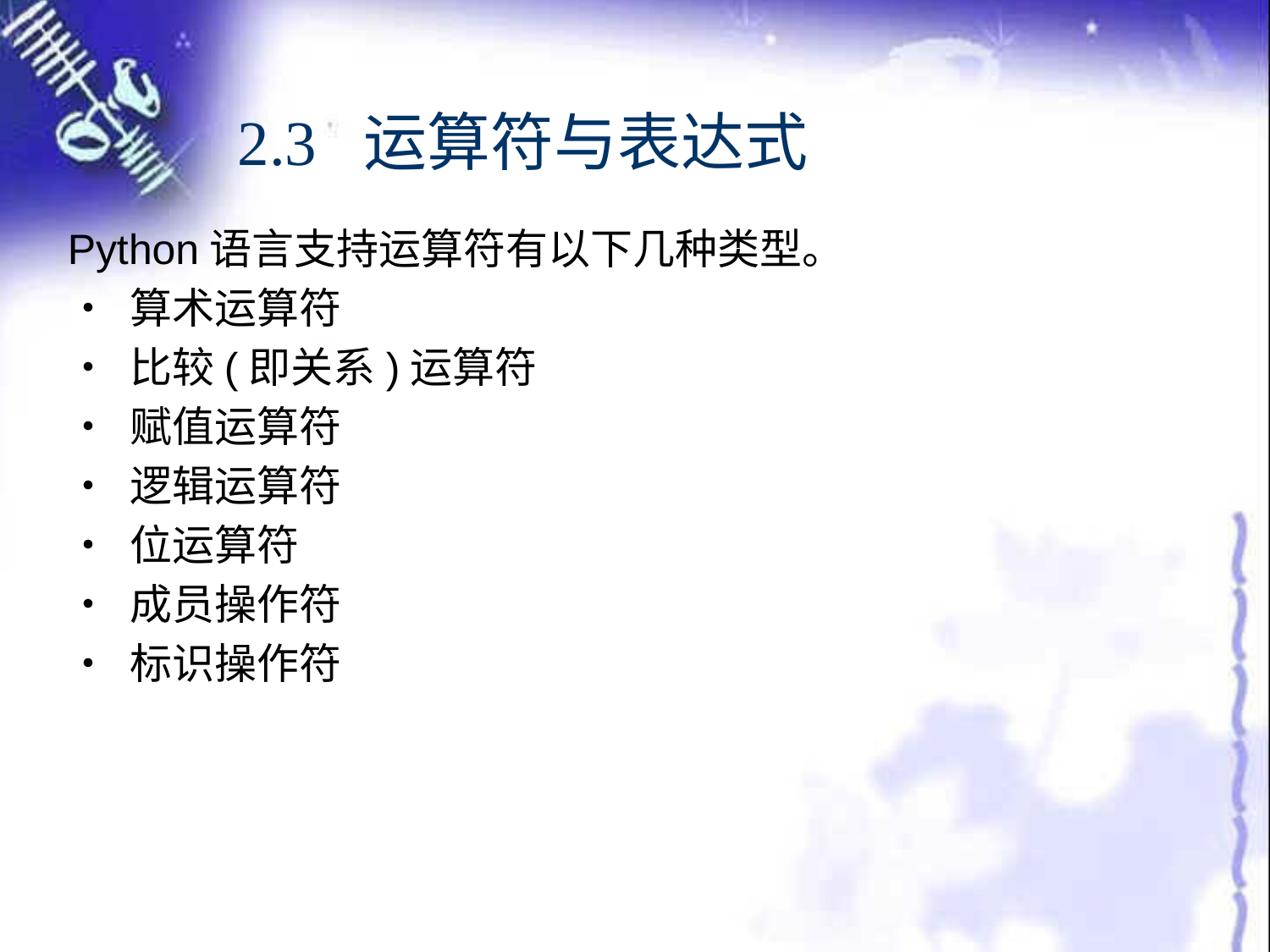

# 2.3  运算符与表达式
Python语言支持运算符有以下几种类型。
• 算术运算符
• 比较(即关系)运算符
• 赋值运算符
• 逻辑运算符
• 位运算符
• 成员操作符
• 标识操作符

12